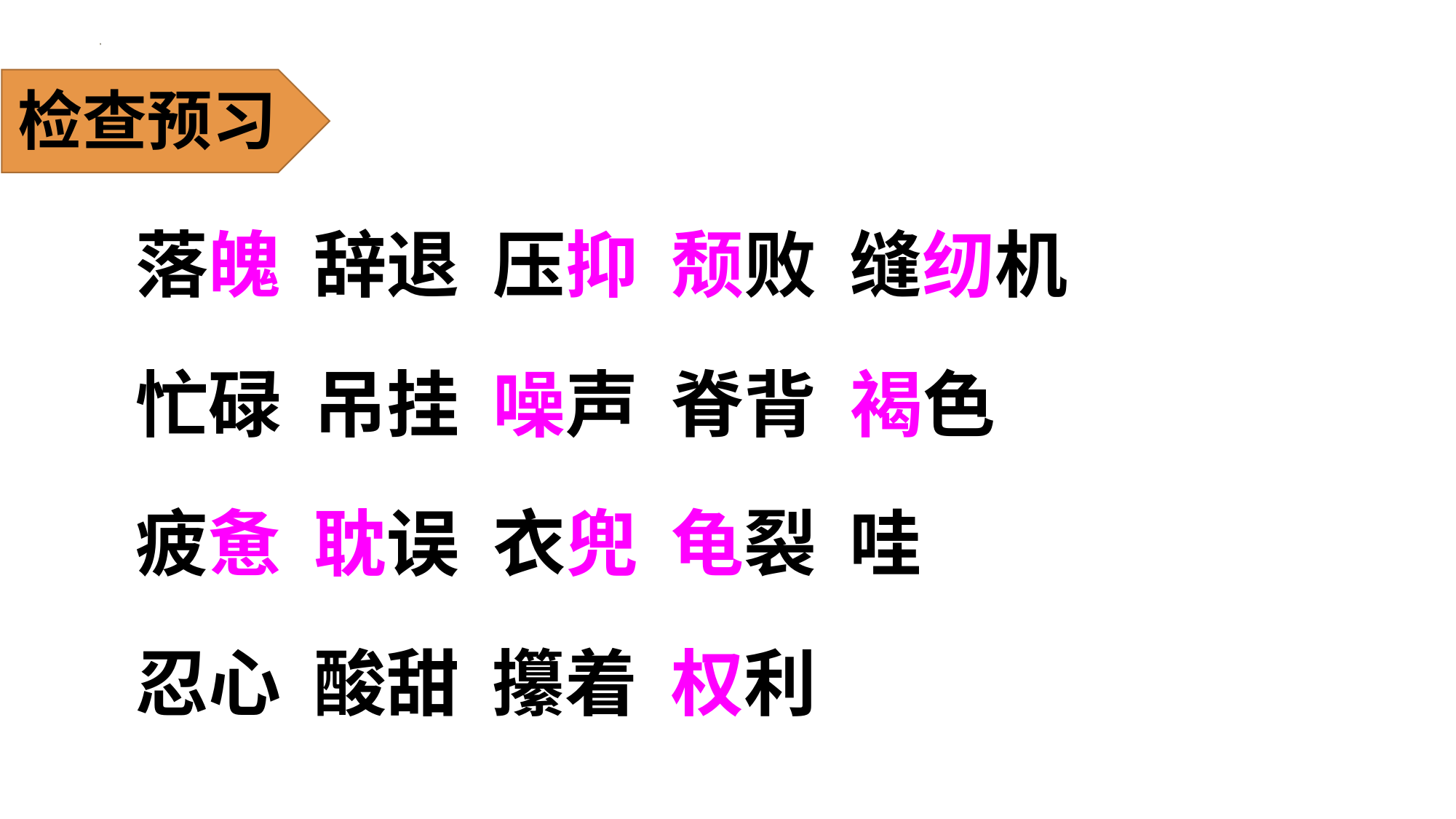

检查预习
落魄  辞退  压抑  颓败  缝纫机
忙碌  吊挂  噪声  脊背  褐色
疲惫  耽误  衣兜  龟裂  哇
忍心  酸甜  攥着  权利